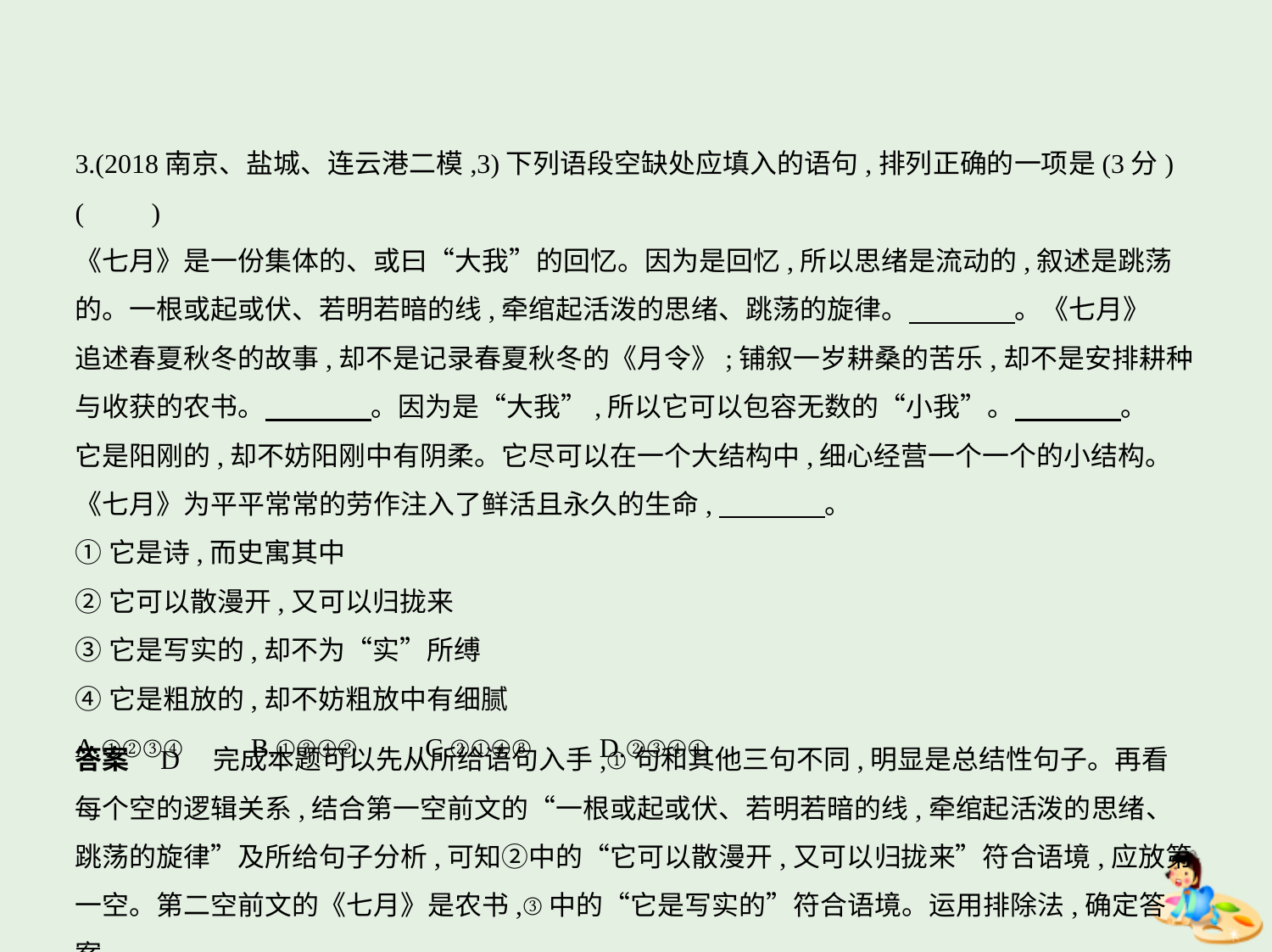

3.(2018南京、盐城、连云港二模,3)下列语段空缺处应填入的语句,排列正确的一项是(3分) (　　)
《七月》是一份集体的、或曰“大我”的回忆。因为是回忆,所以思绪是流动的,叙述是跳荡
的。一根或起或伏、若明若暗的线,牵绾起活泼的思绪、跳荡的旋律。　　　    。《七月》
追述春夏秋冬的故事,却不是记录春夏秋冬的《月令》;铺叙一岁耕桑的苦乐,却不是安排耕种
与收获的农书。　　　    。因为是“大我”,所以它可以包容无数的“小我”。　　　    。
它是阳刚的,却不妨阳刚中有阴柔。它尽可以在一个大结构中,细心经营一个一个的小结构。
《七月》为平平常常的劳作注入了鲜活且永久的生命,　　　    。
①它是诗,而史寓其中
②它可以散漫开,又可以归拢来
③它是写实的,却不为“实”所缚
④它是粗放的,却不妨粗放中有细腻
A.①②③④　　B.①③④②　　C.②①④③　　D.②③④①
答案    D　完成本题可以先从所给语句入手,①句和其他三句不同,明显是总结性句子。再看
每个空的逻辑关系,结合第一空前文的“一根或起或伏、若明若暗的线,牵绾起活泼的思绪、
跳荡的旋律”及所给句子分析,可知②中的“它可以散漫开,又可以归拢来”符合语境,应放第
一空。第二空前文的《七月》是农书,③中的“它是写实的”符合语境。运用排除法,确定答案。